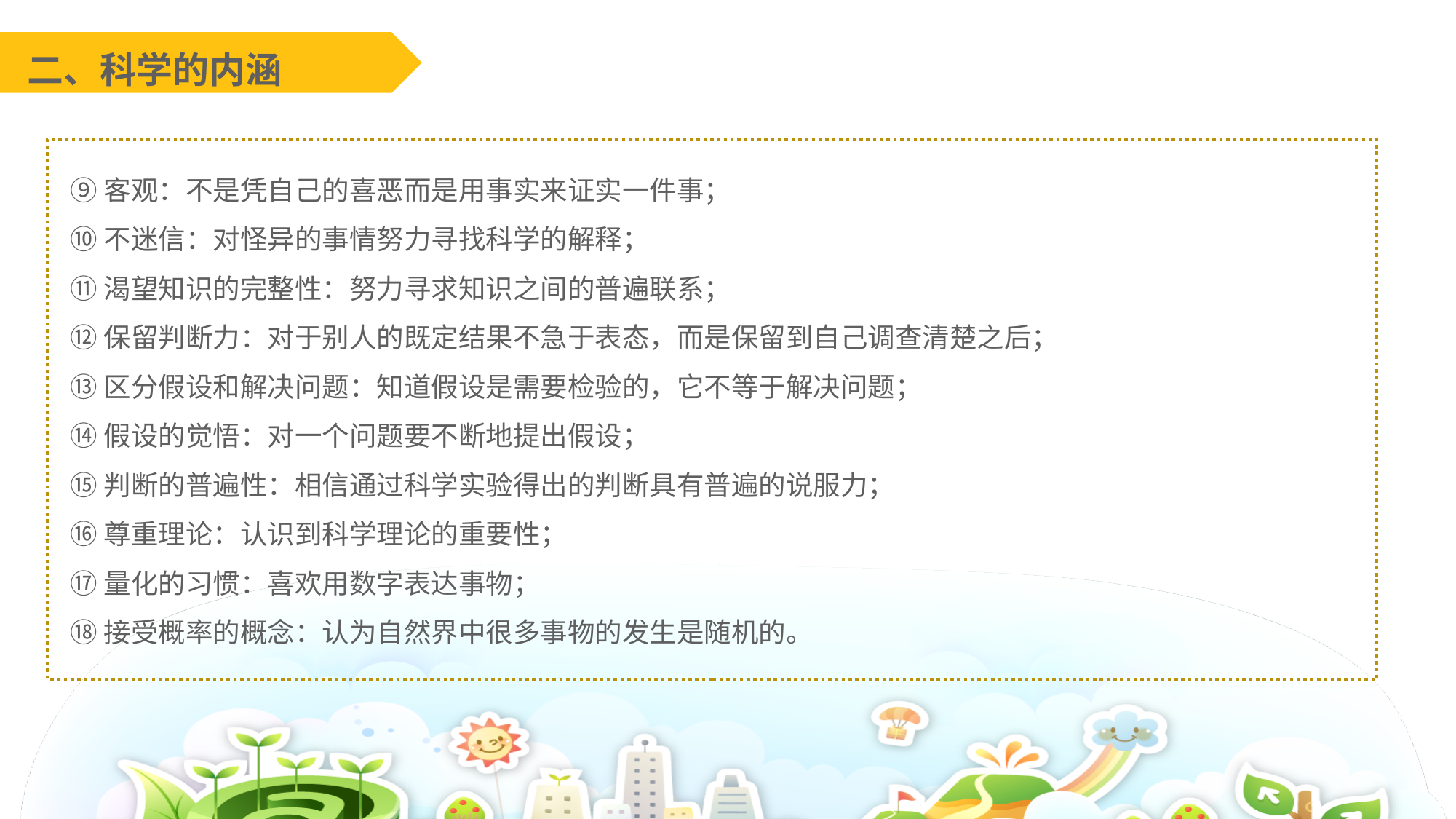

二、科学的内涵

⑨客观：不是凭自己的喜恶而是用事实来证实一件事；
⑩不迷信：对怪异的事情努力寻找科学的解释；
⑪渴望知识的完整性：努力寻求知识之间的普遍联系；
⑫保留判断力：对于别人的既定结果不急于表态，而是保留到自己调查清楚之后；
⑬区分假设和解决问题：知道假设是需要检验的，它不等于解决问题；
⑭假设的觉悟：对一个问题要不断地提出假设；
⑮判断的普遍性：相信通过科学实验得出的判断具有普遍的说服力；
⑯尊重理论：认识到科学理论的重要性；
⑰量化的习惯：喜欢用数字表达事物；
⑱接受概率的概念：认为自然界中很多事物的发生是随机的。